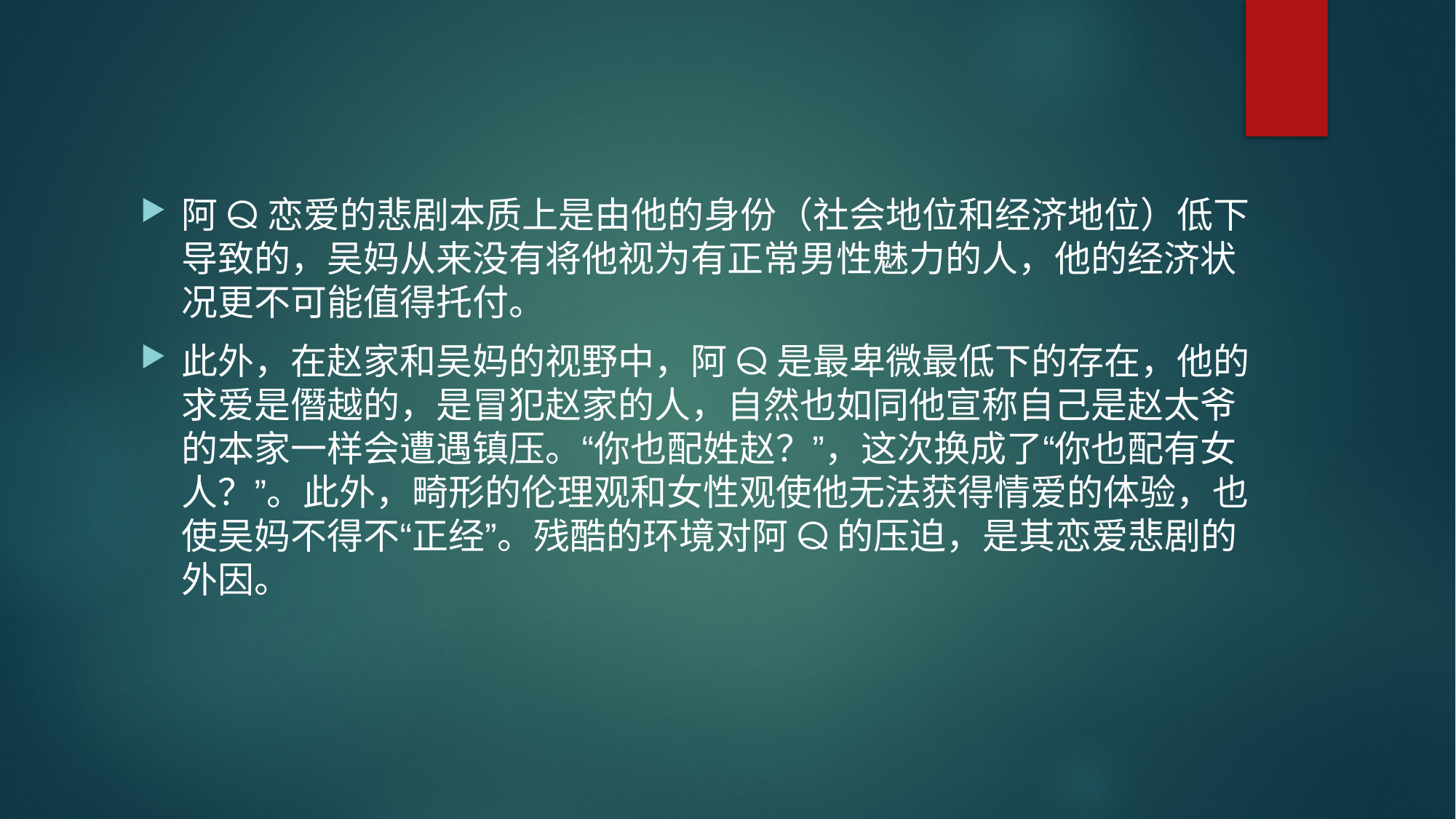

阿Q恋爱的悲剧本质上是由他的身份（社会地位和经济地位）低下导致的，吴妈从来没有将他视为有正常男性魅力的人，他的经济状况更不可能值得托付。
此外，在赵家和吴妈的视野中，阿Q是最卑微最低下的存在，他的求爱是僭越的，是冒犯赵家的人，自然也如同他宣称自己是赵太爷的本家一样会遭遇镇压。“你也配姓赵？”，这次换成了“你也配有女人？”。此外，畸形的伦理观和女性观使他无法获得情爱的体验，也使吴妈不得不“正经”。残酷的环境对阿Q的压迫，是其恋爱悲剧的外因。